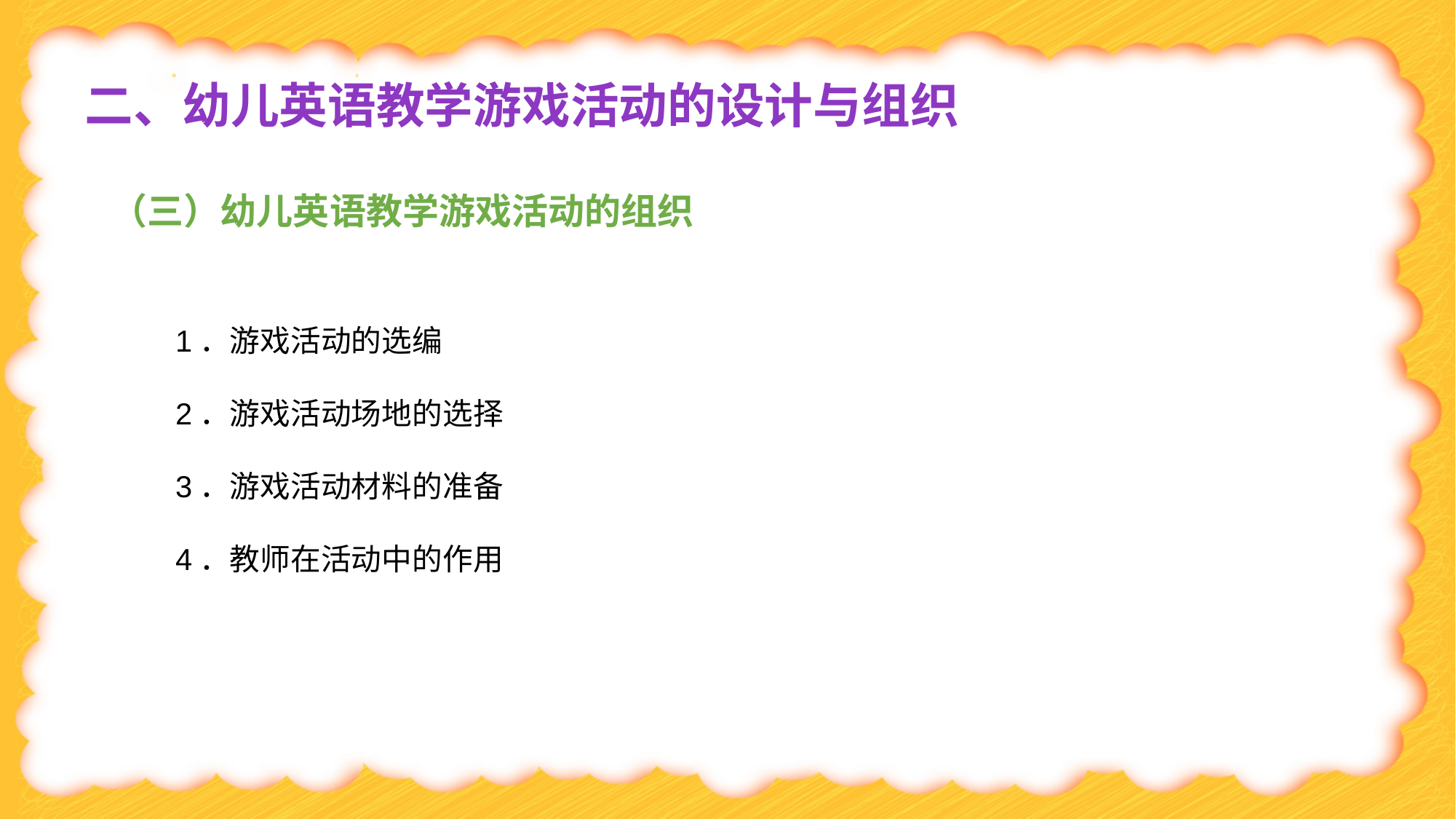

二、幼儿英语教学游戏活动的设计与组织
（三）幼儿英语教学游戏活动的组织

1．游戏活动的选编
2．游戏活动场地的选择
3．游戏活动材料的准备
4．教师在活动中的作用